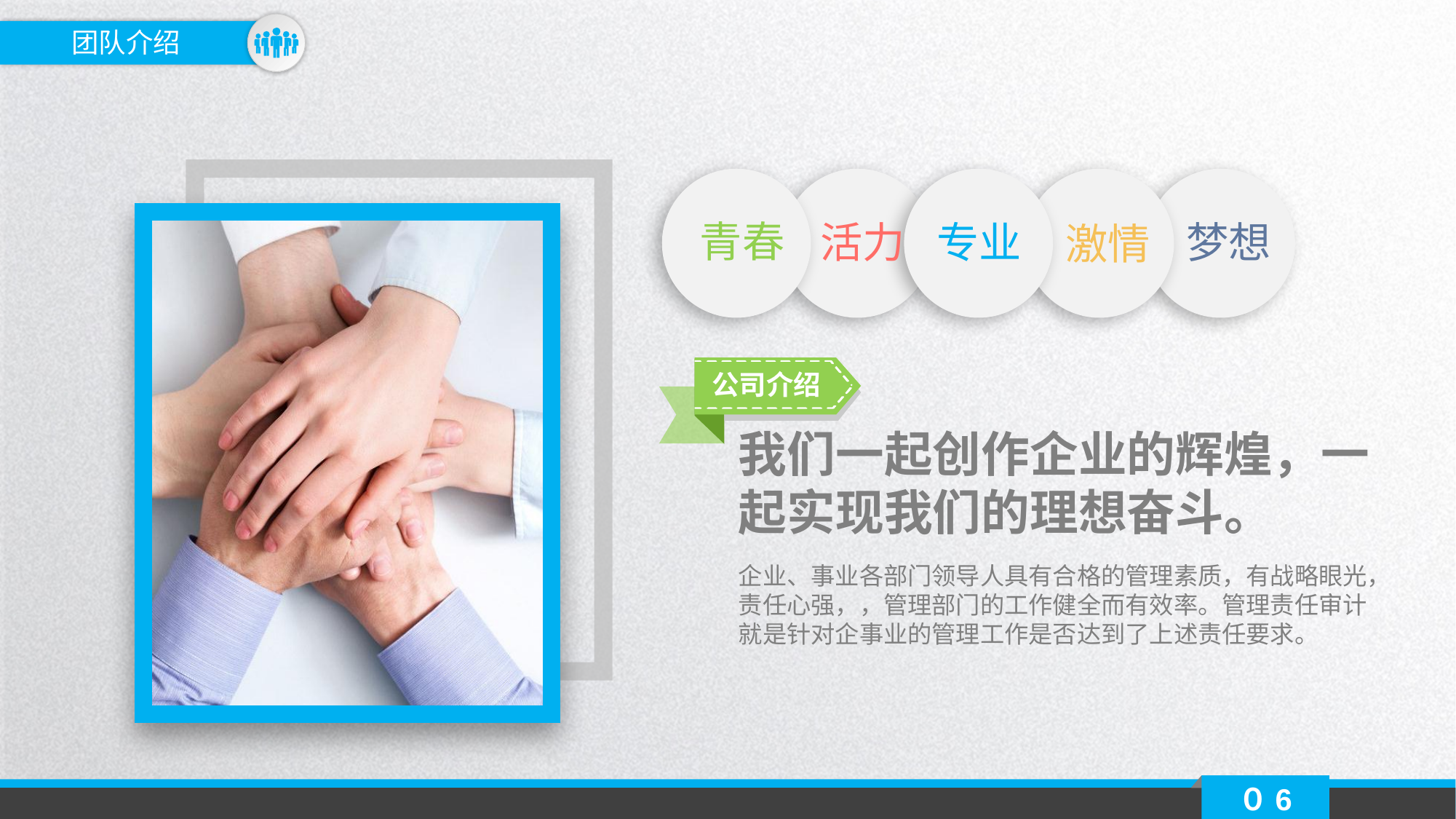

团队介绍

青春
活力
专业
梦想

激情

公司介绍

我们一起创作企业的辉煌，一起实现我们的理想奋斗。
企业、事业各部门领导人具有合格的管理素质，有战略眼光，责任心强，，管理部门的工作健全而有效率。管理责任审计就是针对企事业的管理工作是否达到了上述责任要求。

０6

延时符